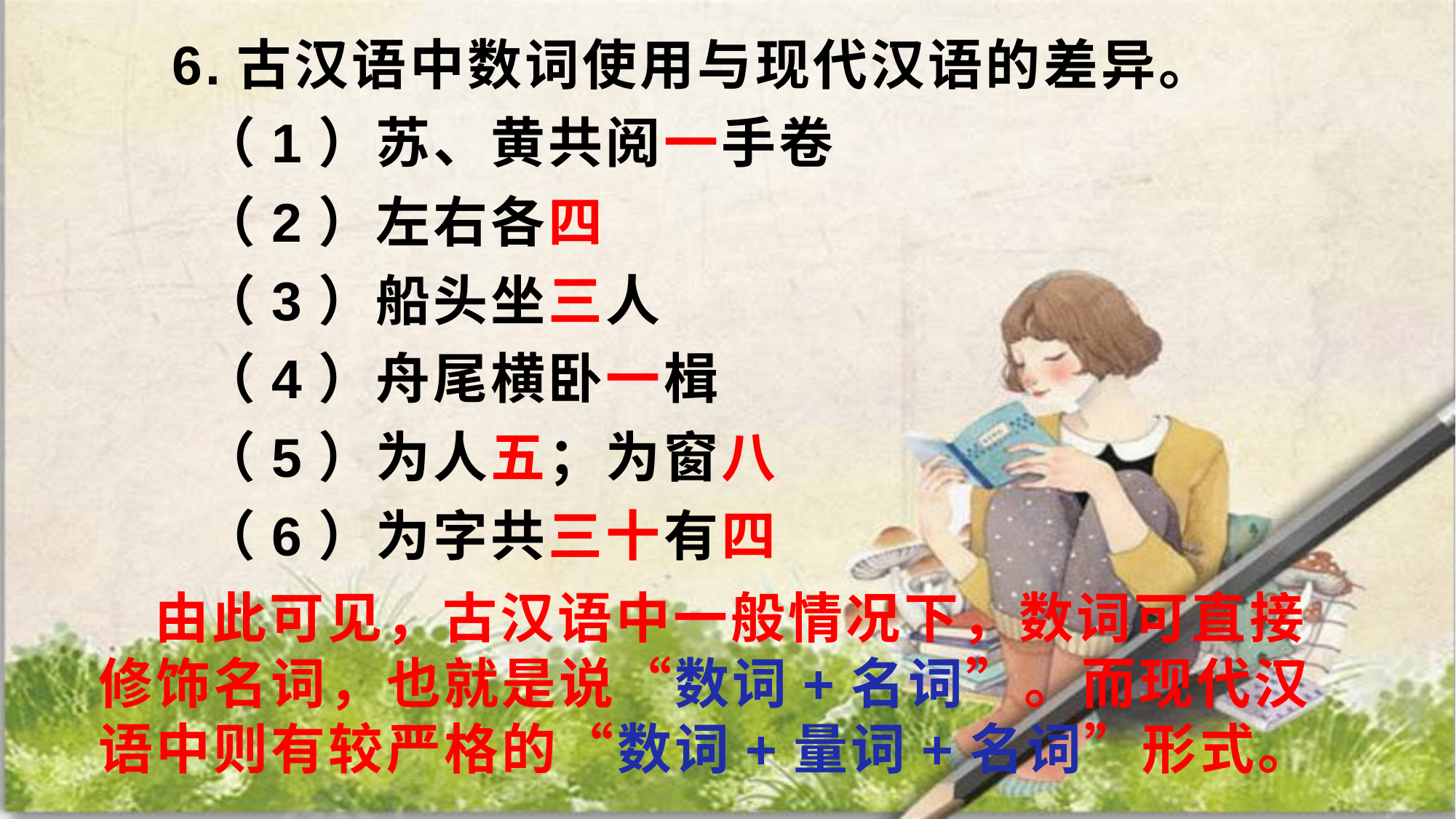

6.古汉语中数词使用与现代汉语的差异。
 （1）苏、黄共阅一手卷
 （2）左右各四
 （3）船头坐三人
 （4）舟尾横卧一楫
 （5）为人五；为窗八
 （6）为字共三十有四
    由此可见，古汉语中一般情况下，数词可直接修饰名词，也就是说“数词+名词”。而现代汉语中则有较严格的“数词+量词+名词”形式。